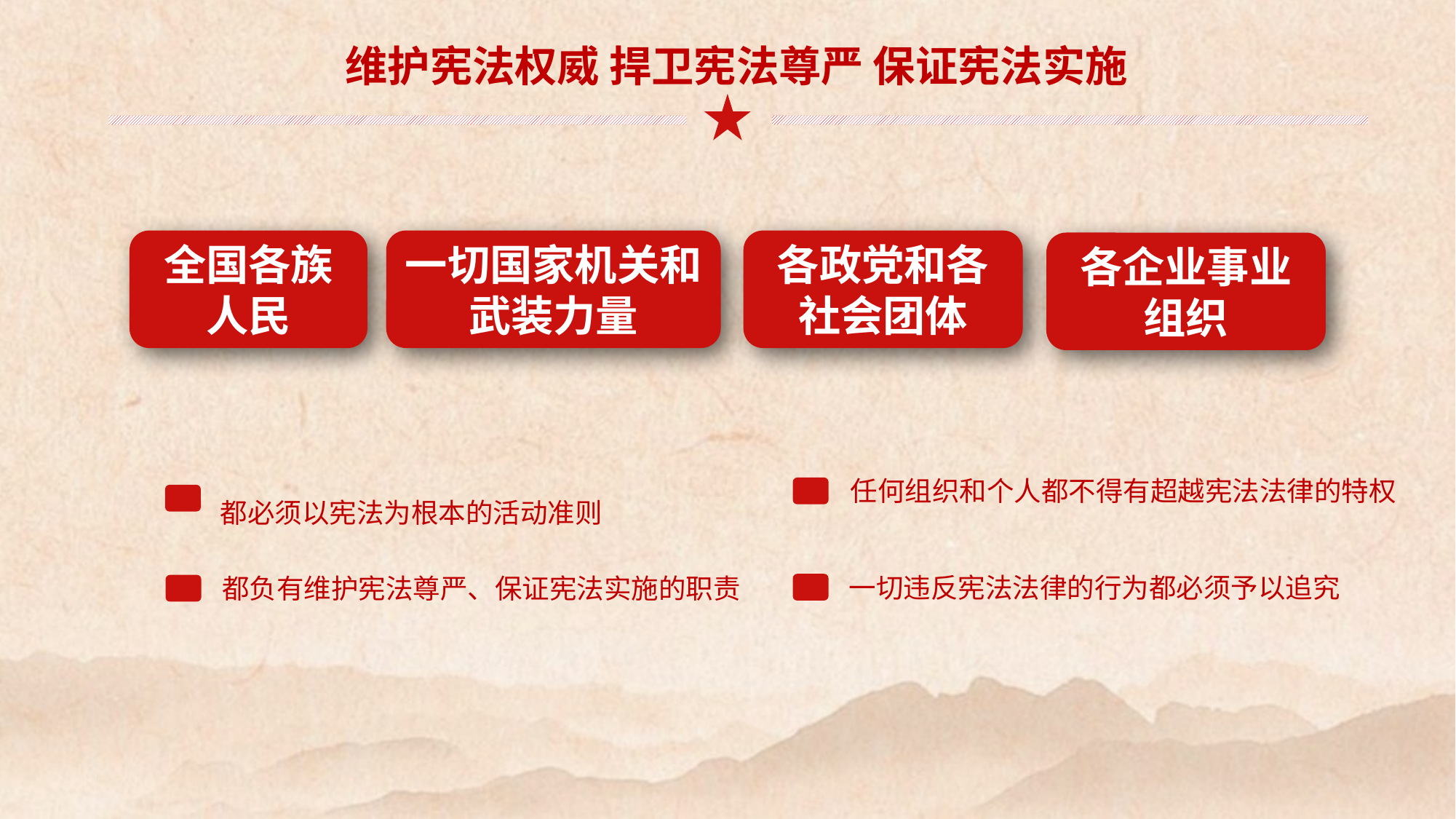

维护宪法权威 捍卫宪法尊严 保证宪法实施

一切国家机关和武装力量
各政党和各社会团体
全国各族人民
各企业事业组织
都必须以宪法为根本的活动准则
任何组织和个人都不得有超越宪法法律的特权

一切违反宪法法律的行为都必须予以追究
都负有维护宪法尊严、保证宪法实施的职责